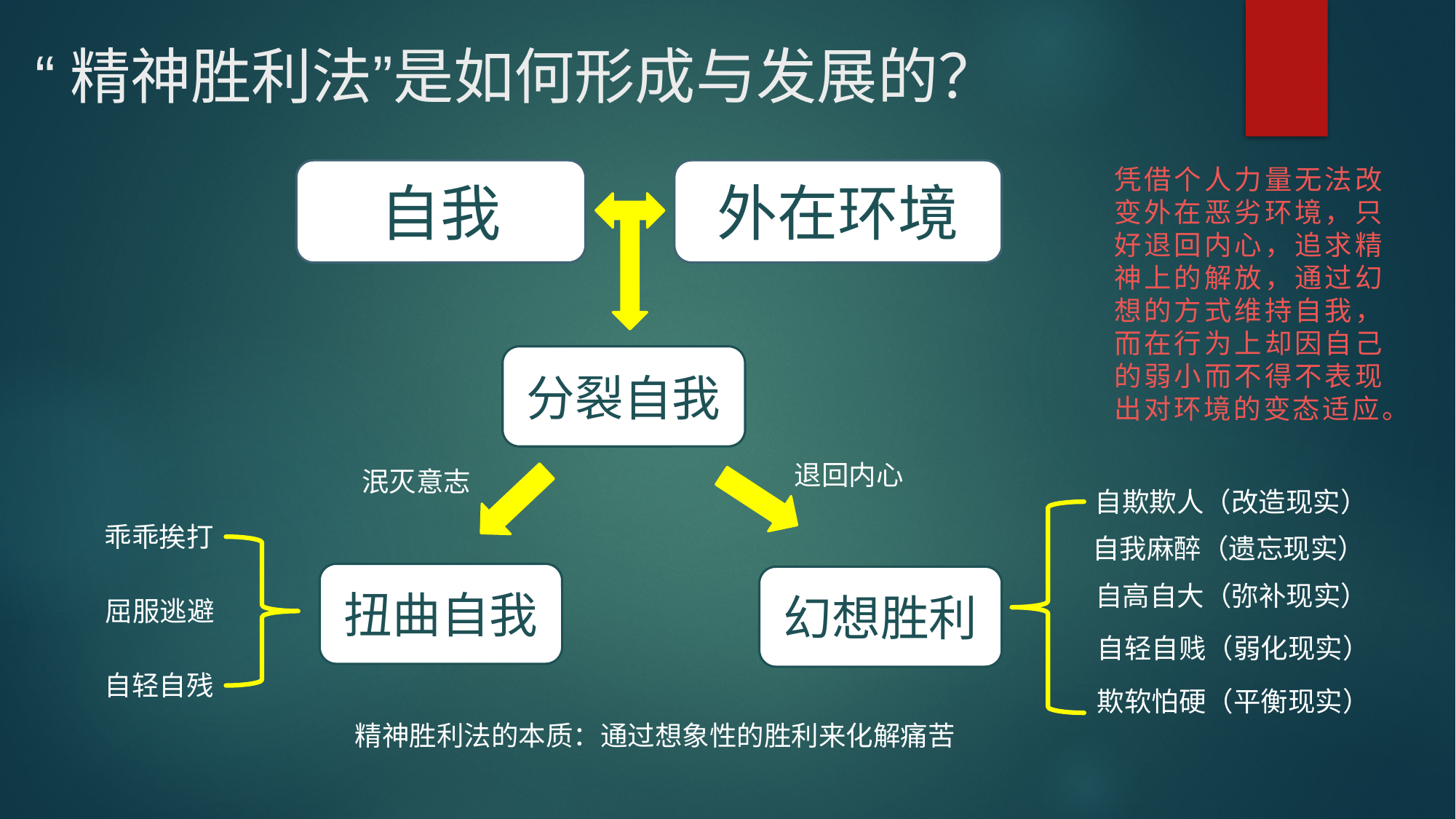

# “精神胜利法”是如何形成与发展的？
凭借个人力量无法改变外在恶劣环境，只好退回内心，追求精神上的解放，通过幻想的方式维持自我，而在行为上却因自己的弱小而不得不表现出对环境的变态适应。
自我
外在环境

分裂自我
退回内心

泯灭意志
自欺欺人（改造现实）

乖乖挨打
自我麻醉（遗忘现实）

扭曲自我
幻想胜利
自高自大（弥补现实）
屈服逃避
自轻自贱（弱化现实）
自轻自残
欺软怕硬（平衡现实）
精神胜利法的本质：通过想象性的胜利来化解痛苦